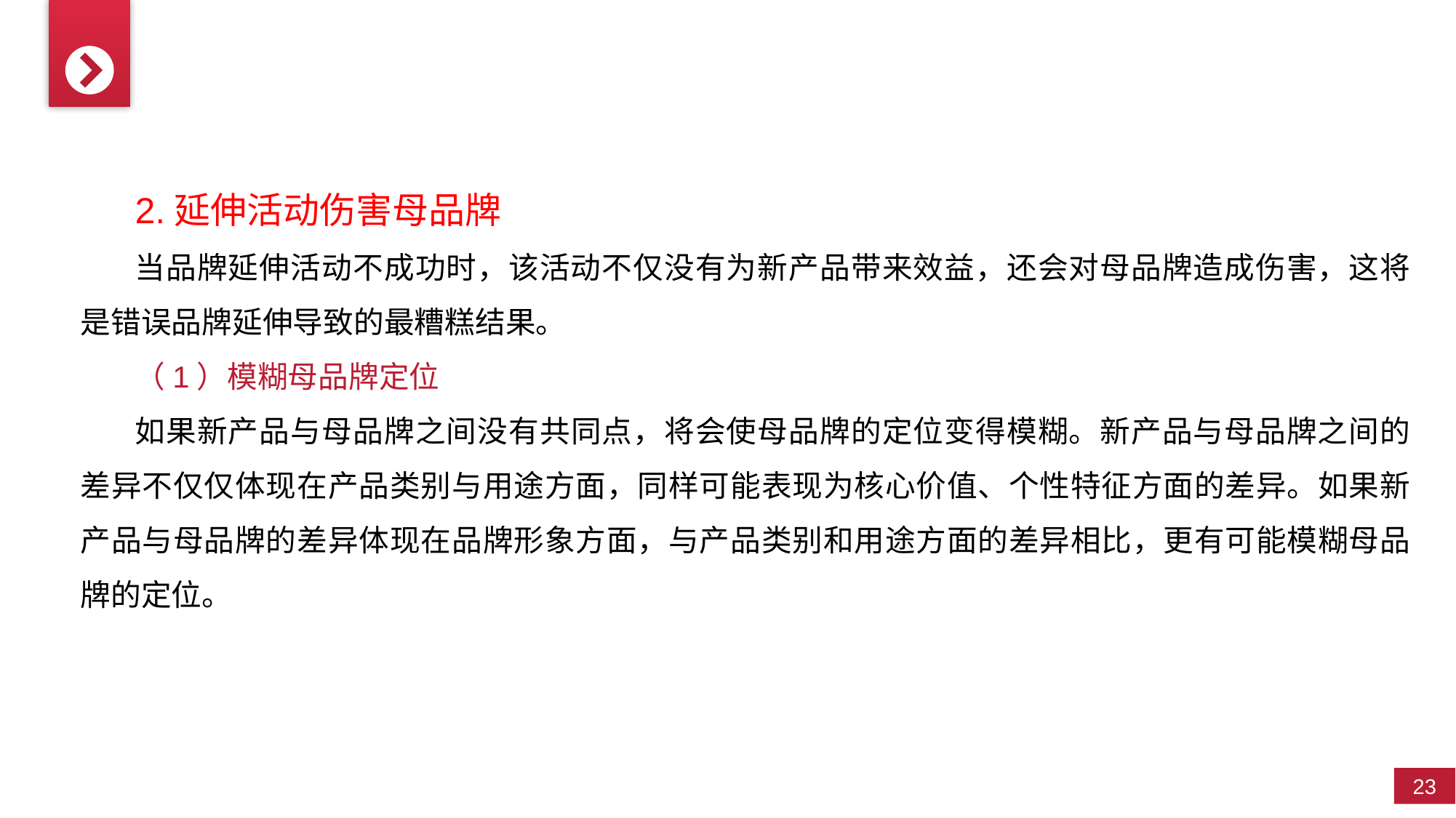

2.延伸活动伤害母品牌
当品牌延伸活动不成功时，该活动不仅没有为新产品带来效益，还会对母品牌造成伤害，这将是错误品牌延伸导致的最糟糕结果。
（1）模糊母品牌定位
如果新产品与母品牌之间没有共同点，将会使母品牌的定位变得模糊。新产品与母品牌之间的差异不仅仅体现在产品类别与用途方面，同样可能表现为核心价值、个性特征方面的差异。如果新产品与母品牌的差异体现在品牌形象方面，与产品类别和用途方面的差异相比，更有可能模糊母品牌的定位。